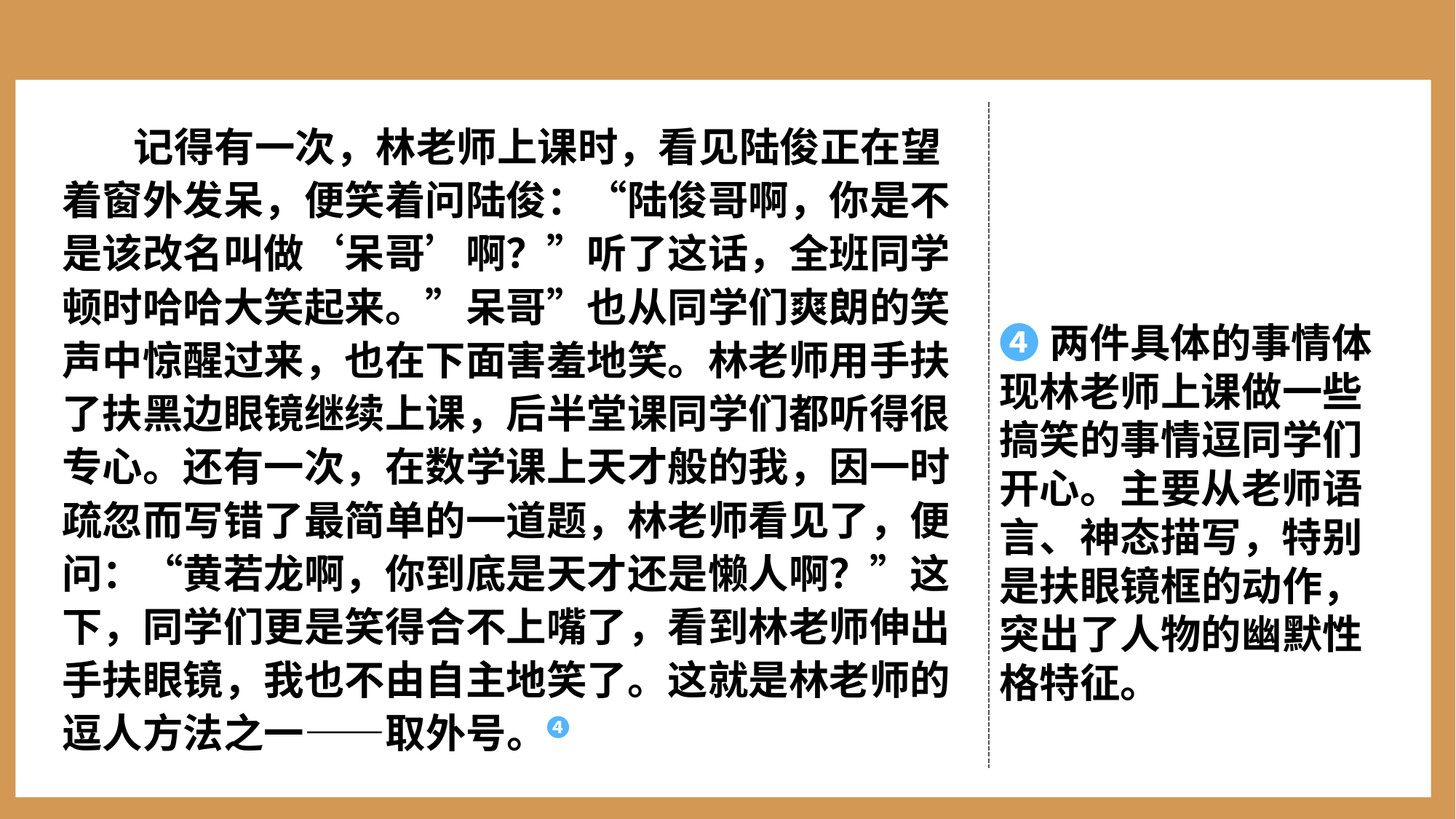

记得有一次，林老师上课时，看见陆俊正在望着窗外发呆，便笑着问陆俊：“陆俊哥啊，你是不是该改名叫做‘呆哥’啊？”听了这话，全班同学顿时哈哈大笑起来。”呆哥”也从同学们爽朗的笑声中惊醒过来，也在下面害羞地笑。林老师用手扶了扶黑边眼镜继续上课，后半堂课同学们都听得很专心。还有一次，在数学课上天才般的我，因一时疏忽而写错了最简单的一道题，林老师看见了，便问：“黄若龙啊，你到底是天才还是懒人啊？”这下，同学们更是笑得合不上嘴了，看到林老师伸出手扶眼镜，我也不由自主地笑了。这就是林老师的逗人方法之一——取外号。❹
❹两件具体的事情体现林老师上课做一些搞笑的事情逗同学们开心。主要从老师语言、神态描写，特别是扶眼镜框的动作，突出了人物的幽默性格特征。